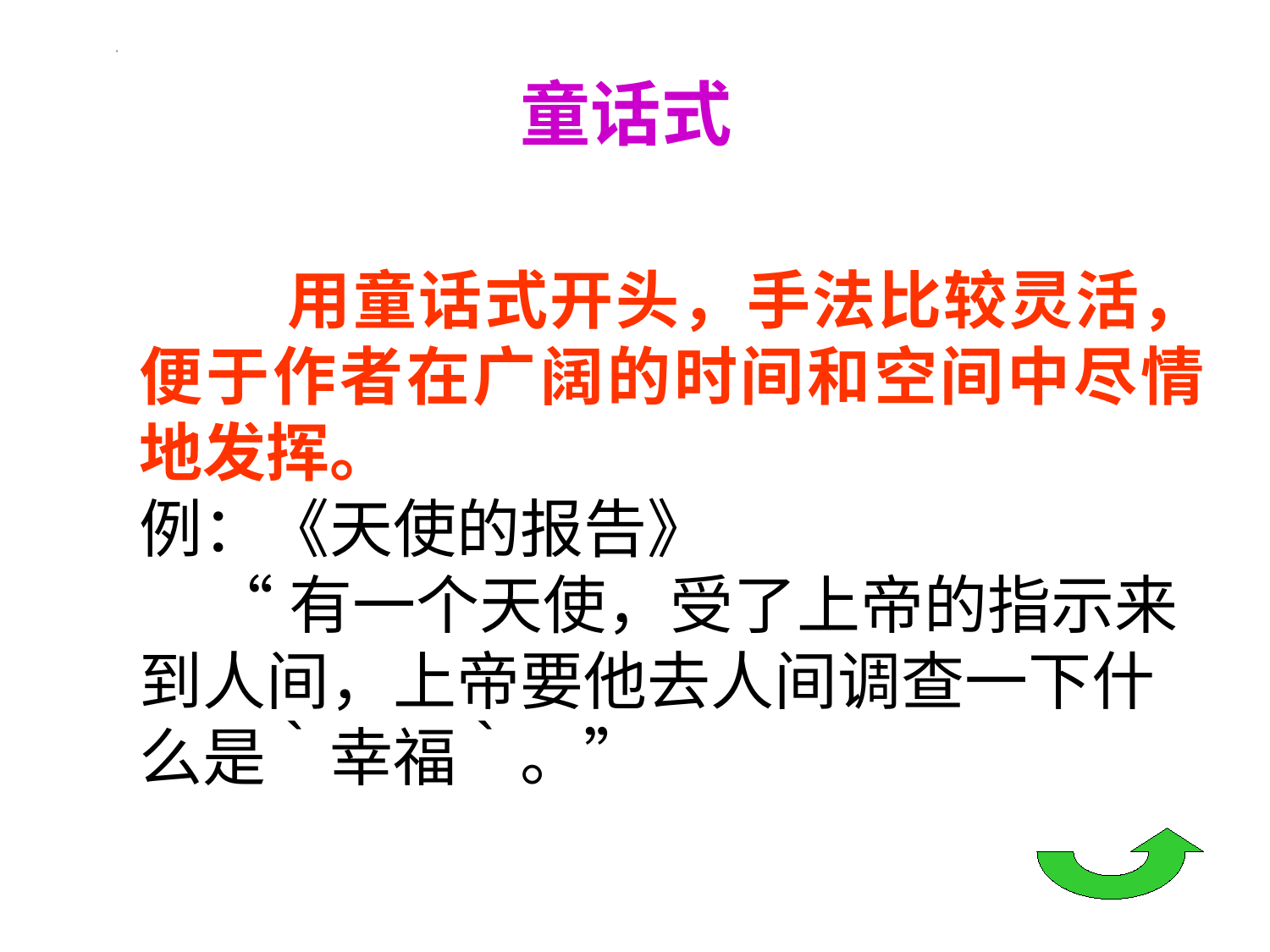

童话式
        用童话式开头，手法比较灵活，便于作者在广阔的时间和空间中尽情地发挥。
例：《天使的报告》
     “有一个天使，受了上帝的指示来到人间，上帝要他去人间调查一下什么是｀幸福｀。”